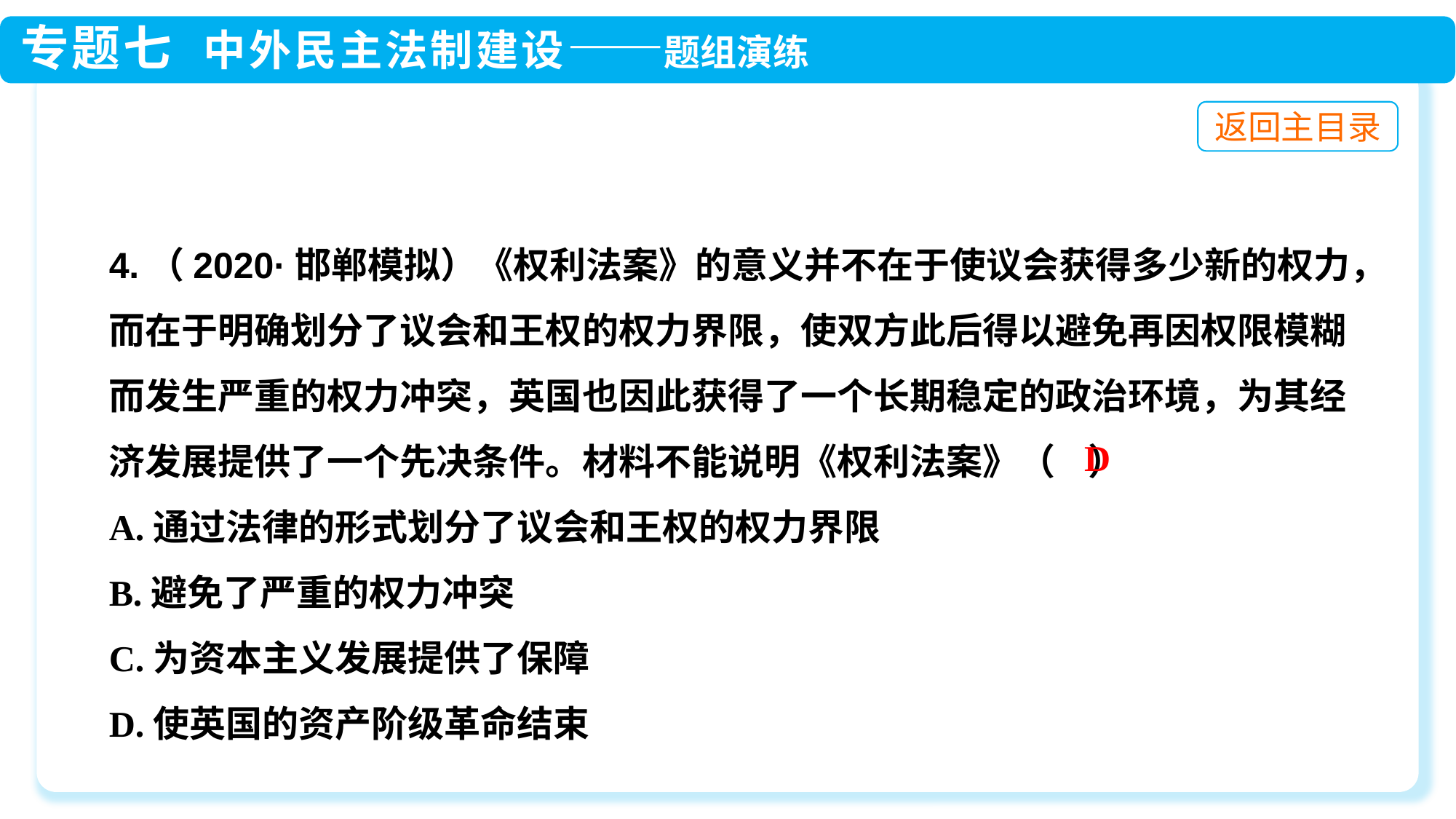

4.（2020·邯郸模拟）《权利法案》的意义并不在于使议会获得多少新的权力，而在于明确划分了议会和王权的权力界限，使双方此后得以避免再因权限模糊而发生严重的权力冲突，英国也因此获得了一个长期稳定的政治环境，为其经济发展提供了一个先决条件。材料不能说明《权利法案》（    ）
A.通过法律的形式划分了议会和王权的权力界限
B.避免了严重的权力冲突
C.为资本主义发展提供了保障
D.使英国的资产阶级革命结束
D